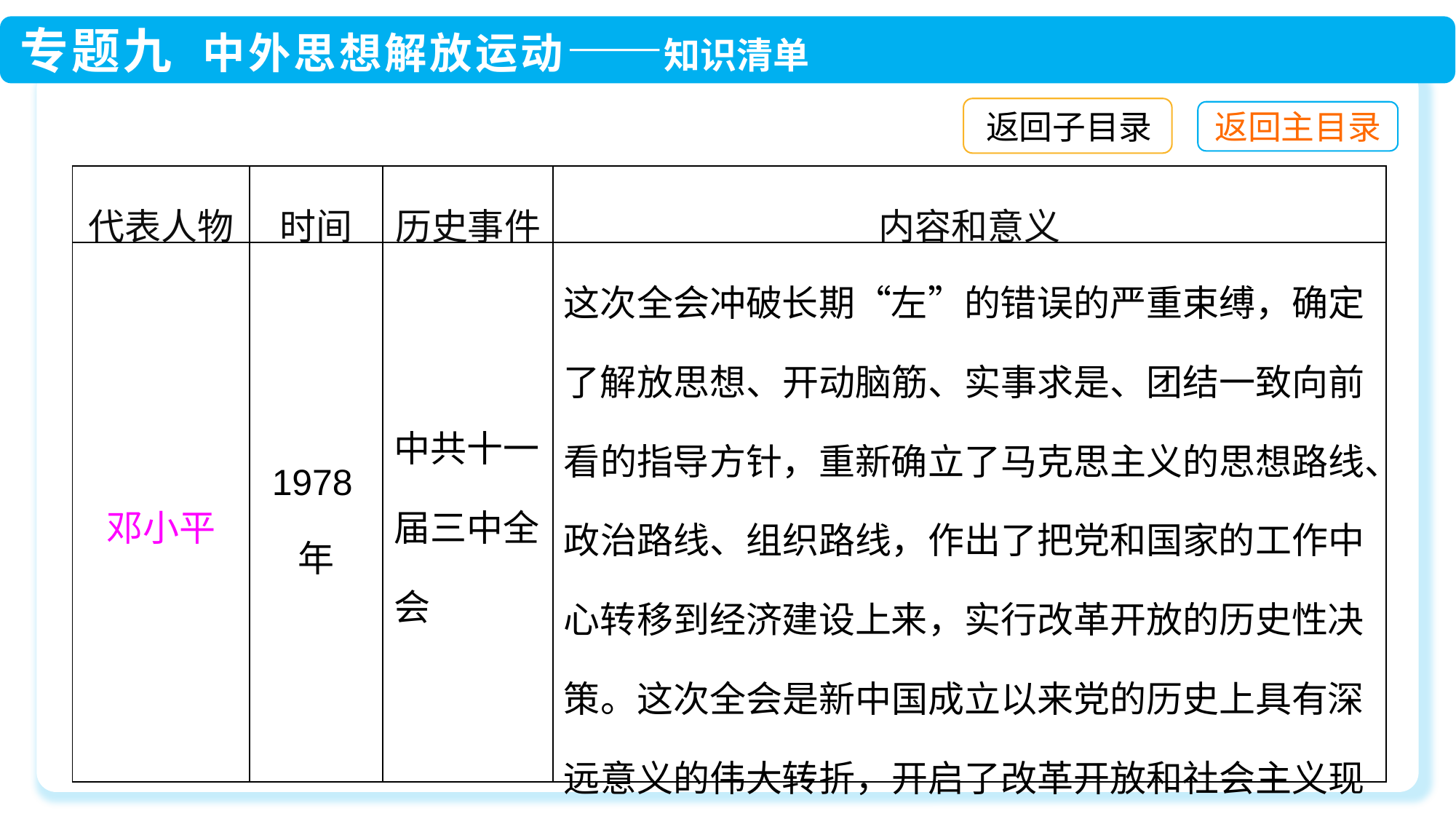

返回子目录
| 代表人物 | 时间 | 历史事件 | 内容和意义 |
| --- | --- | --- | --- |
| 邓小平 | 1978年 | 中共十一届三中全会 | 这次全会冲破长期“左”的错误的严重束缚，确定了解放思想、开动脑筋、实事求是、团结一致向前看的指导方针，重新确立了马克思主义的思想路线、政治路线、组织路线，作出了把党和国家的工作中心转移到经济建设上来，实行改革开放的历史性决策。这次全会是新中国成立以来党的历史上具有深远意义的伟大转折，开启了改革开放和社会主义现代化的伟大征程 |